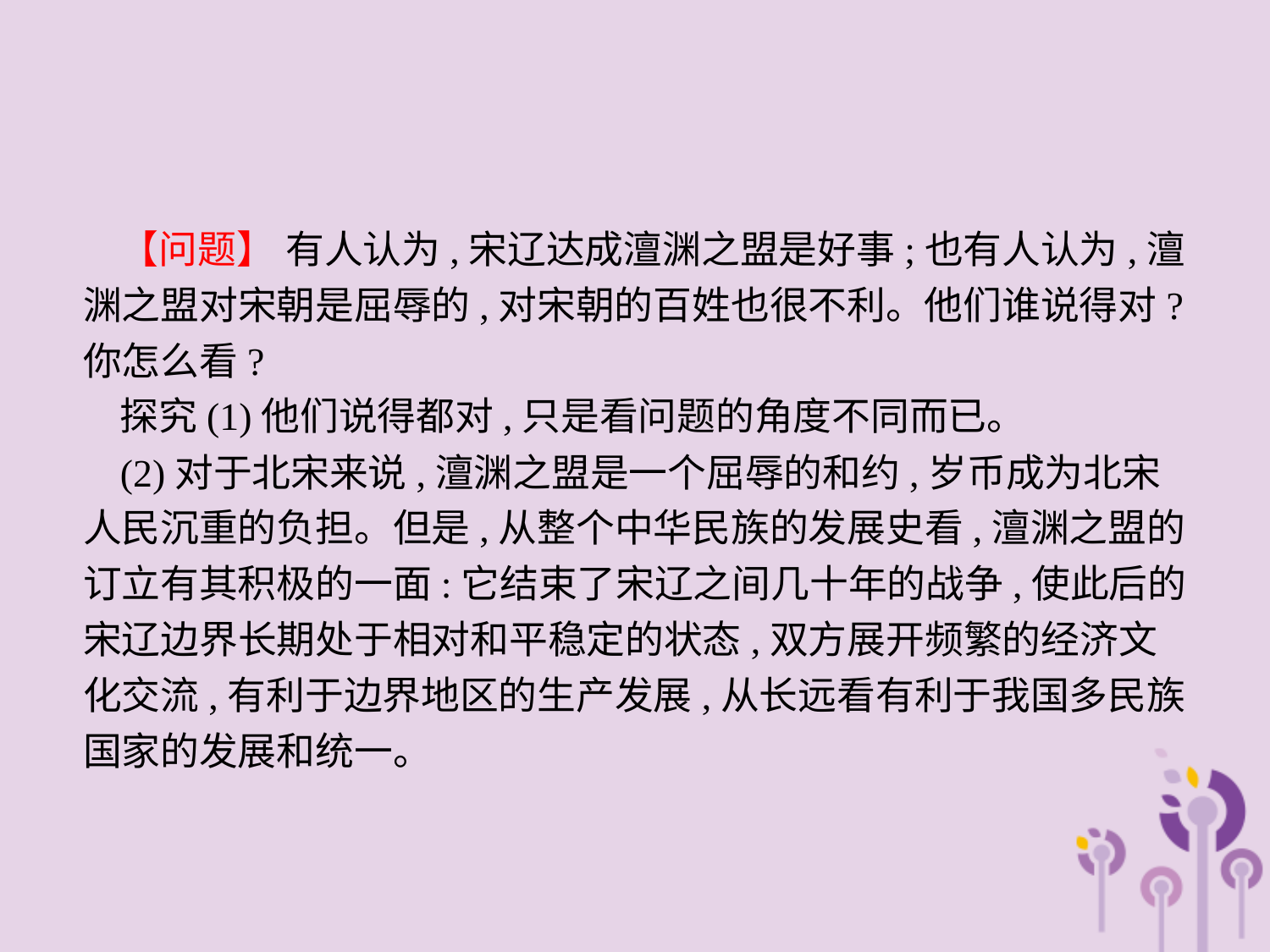

【问题】 有人认为,宋辽达成澶渊之盟是好事;也有人认为,澶渊之盟对宋朝是屈辱的,对宋朝的百姓也很不利。他们谁说得对?你怎么看?
探究(1)他们说得都对,只是看问题的角度不同而已。
(2)对于北宋来说,澶渊之盟是一个屈辱的和约,岁币成为北宋人民沉重的负担。但是,从整个中华民族的发展史看,澶渊之盟的订立有其积极的一面:它结束了宋辽之间几十年的战争,使此后的宋辽边界长期处于相对和平稳定的状态,双方展开频繁的经济文化交流,有利于边界地区的生产发展,从长远看有利于我国多民族国家的发展和统一。